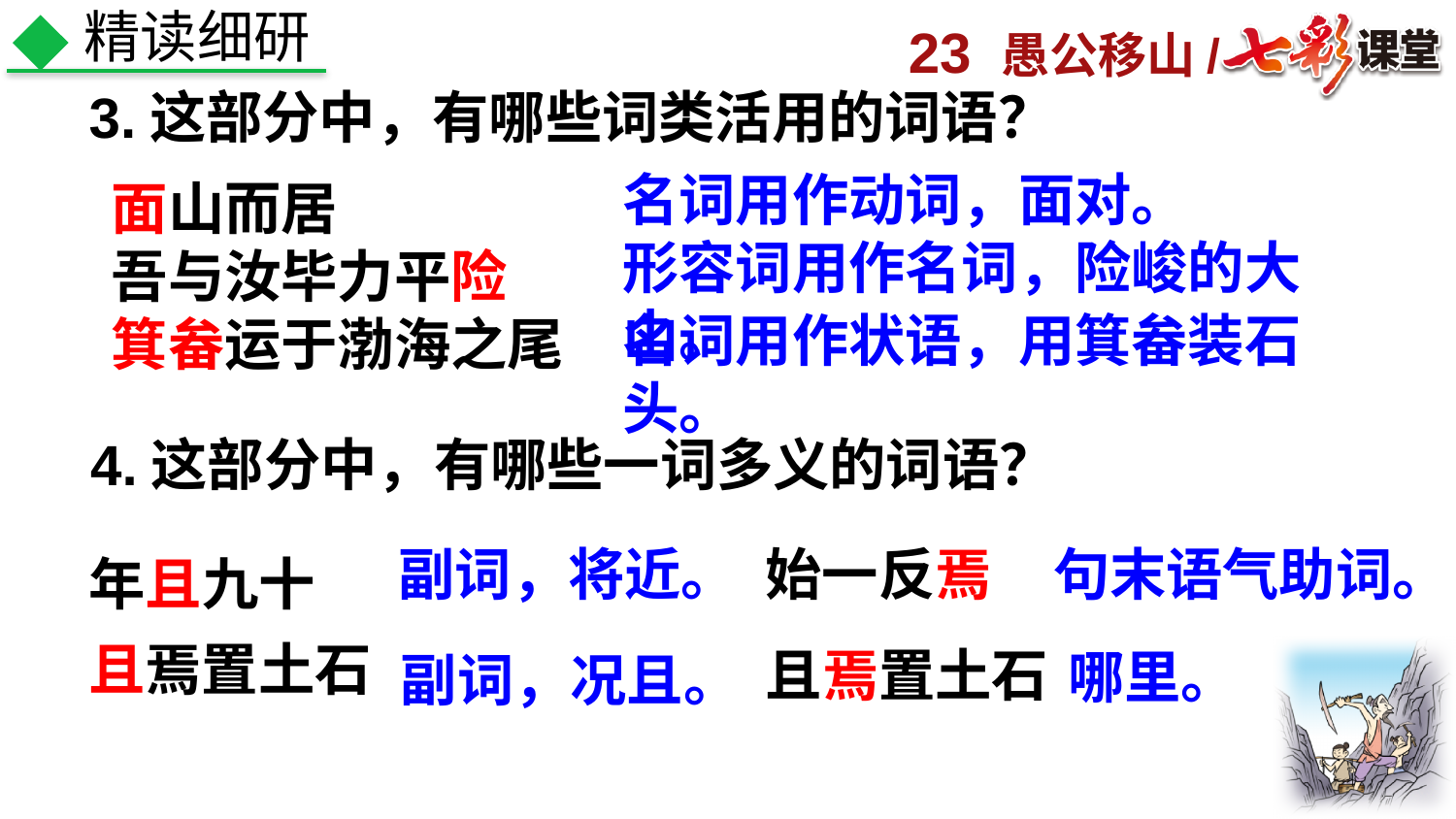

精读细研

3.这部分中，有哪些词类活用的词语？
名词用作动词，面对。
面山而居
吾与汝毕力平险
箕畚运于渤海之尾
形容词用作名词，险峻的大山。
名词用作状语，用箕畚装石头。
4.这部分中，有哪些一词多义的词语？
副词，将近。
始一反焉
句末语气助词。
年且九十
且焉置土石
且焉置土石
哪里。
副词，况且。